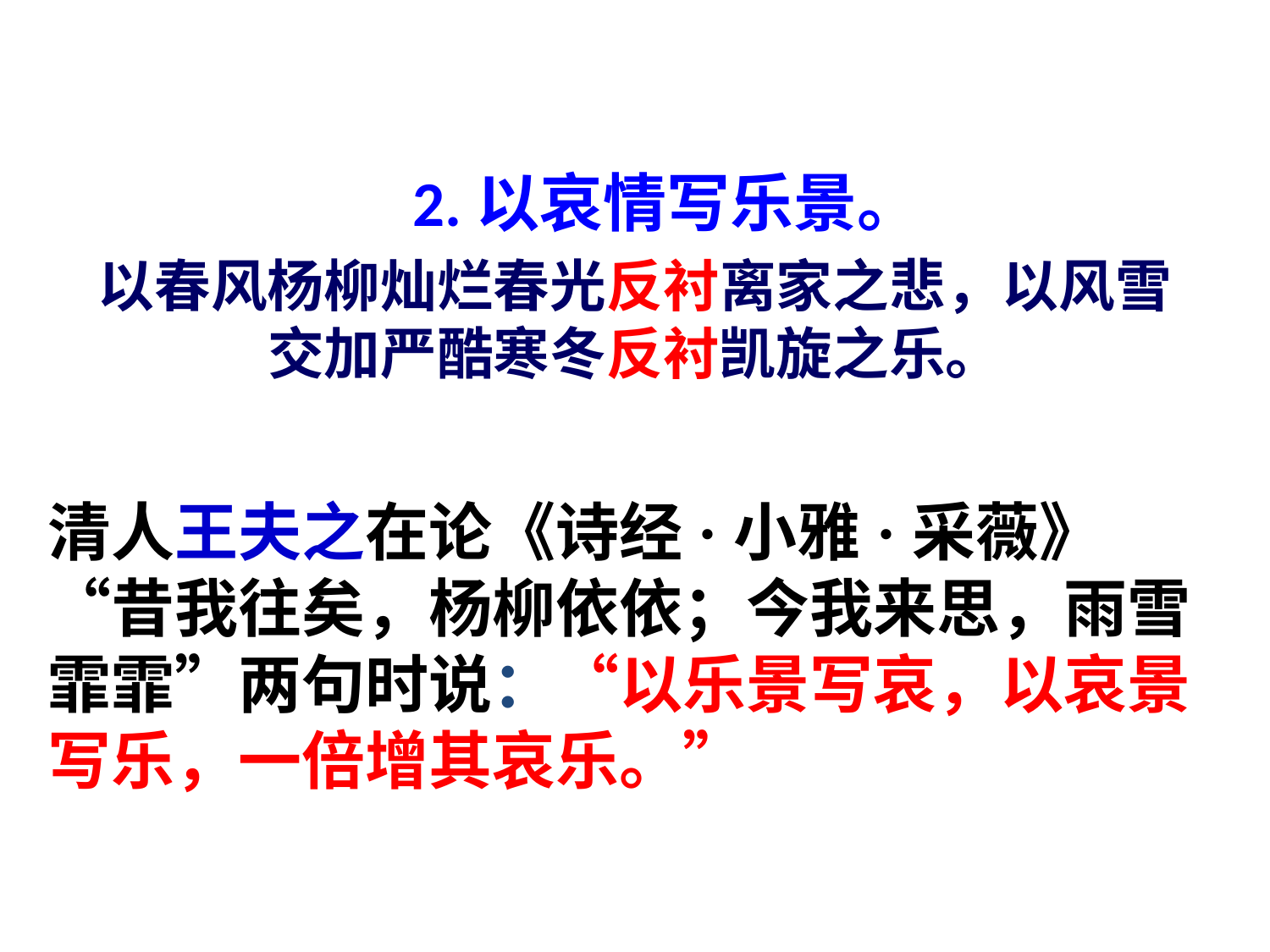

2.以哀情写乐景。
以春风杨柳灿烂春光反衬离家之悲，以风雪交加严酷寒冬反衬凯旋之乐。

清人王夫之在论《诗经·小雅·采薇》“昔我往矣，杨柳依依；今我来思，雨雪霏霏”两句时说：“以乐景写哀，以哀景写乐，一倍增其哀乐。”